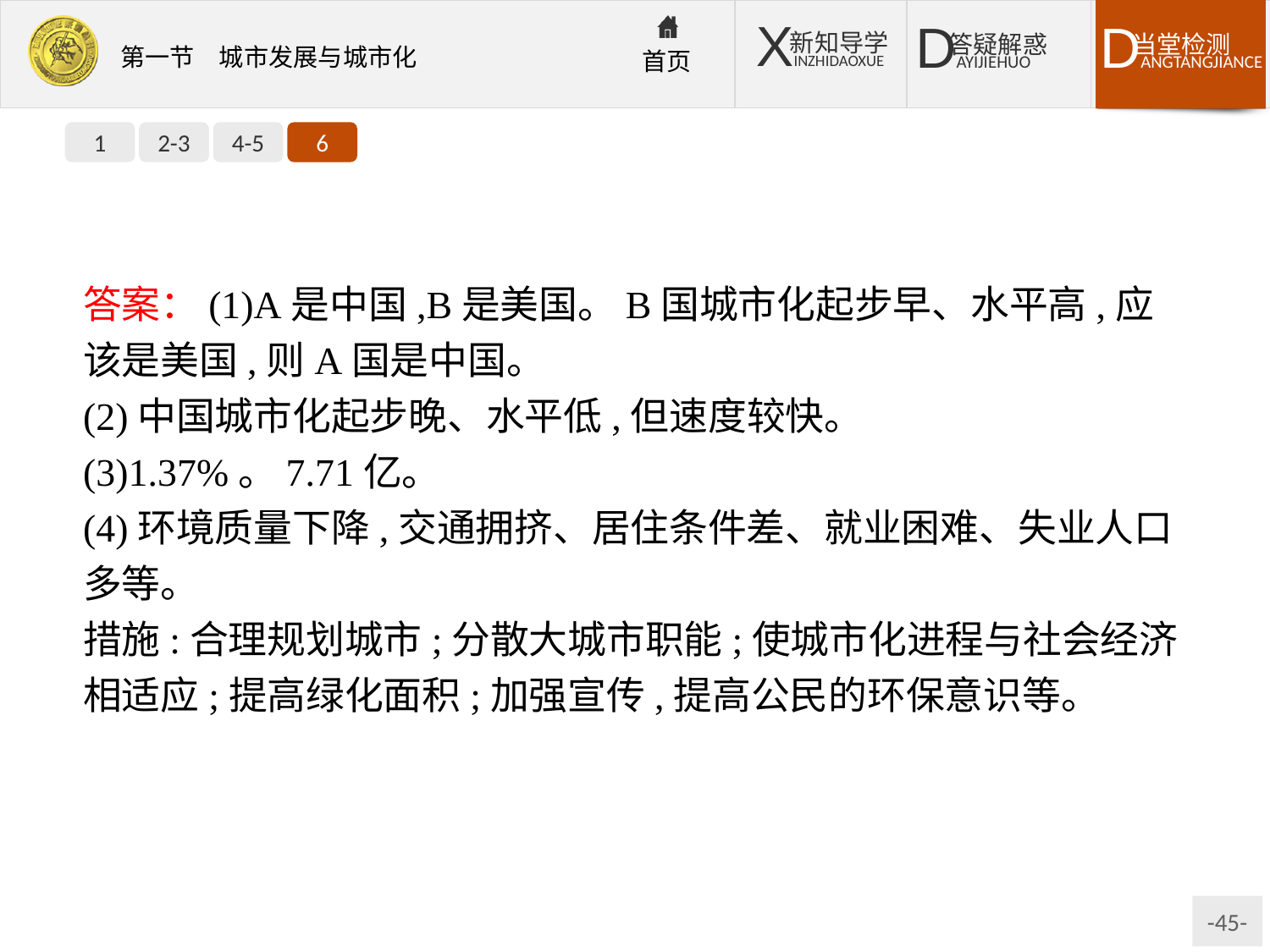

1
2-3
4-5
6
答案：(1)A是中国,B是美国。B国城市化起步早、水平高,应该是美国,则A国是中国。
(2)中国城市化起步晚、水平低,但速度较快。
(3)1.37%。7.71亿。
(4)环境质量下降,交通拥挤、居住条件差、就业困难、失业人口多等。
措施:合理规划城市;分散大城市职能;使城市化进程与社会经济相适应;提高绿化面积;加强宣传,提高公民的环保意识等。